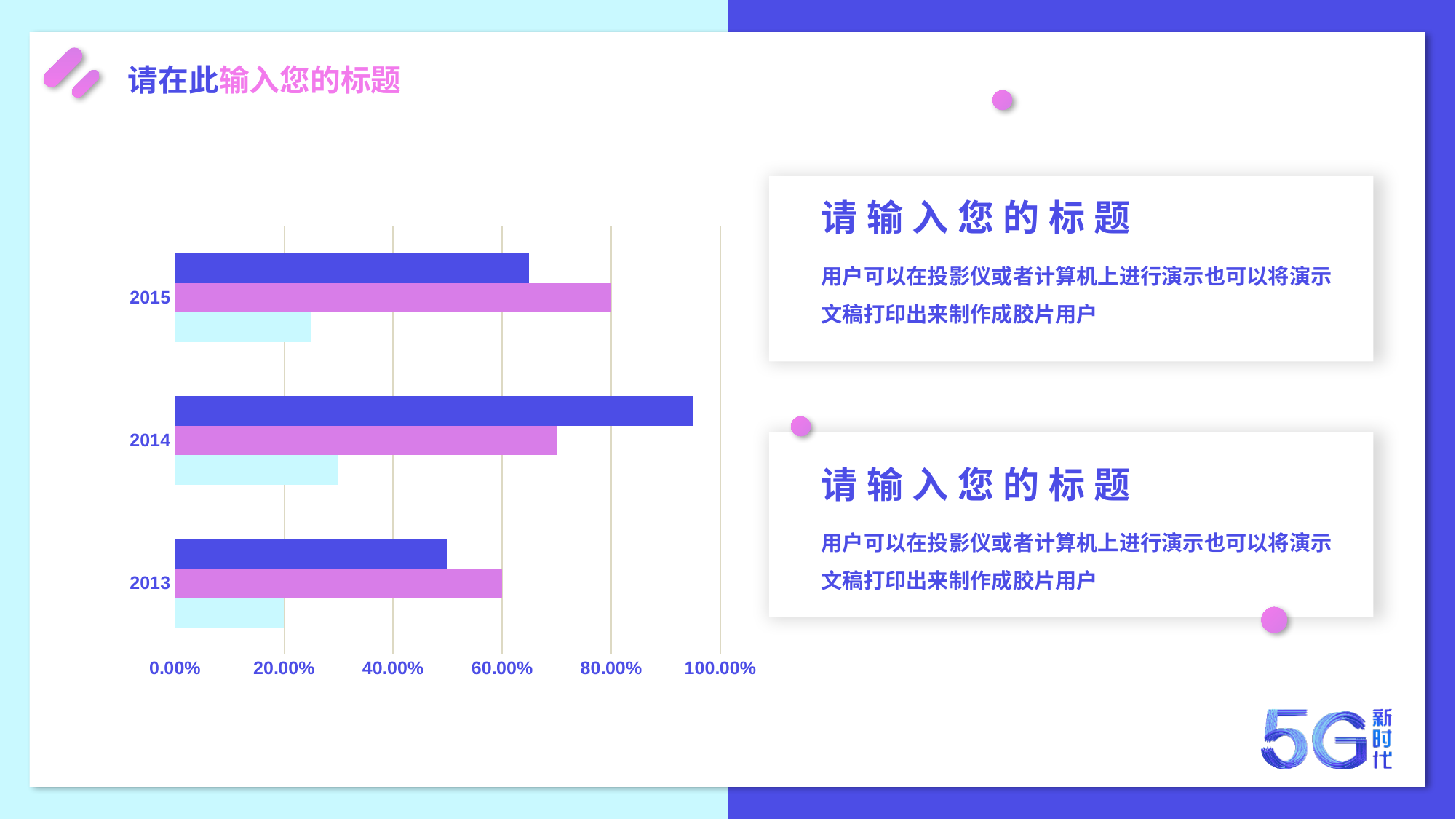

请输入您的标题

### Chart

| Category | Series 1 | Series 2 | Series 3 |
|---|---|---|---|
| 2013 | 0.2 | 0.6 | 0.5 |
| 2014 | 0.3 | 0.7 | 0.95 |
| 2015 | 0.25 | 0.8 | 0.65 |
用户可以在投影仪或者计算机上进行演示也可以将演示文稿打印出来制作成胶片用户

请输入您的标题
用户可以在投影仪或者计算机上进行演示也可以将演示文稿打印出来制作成胶片用户